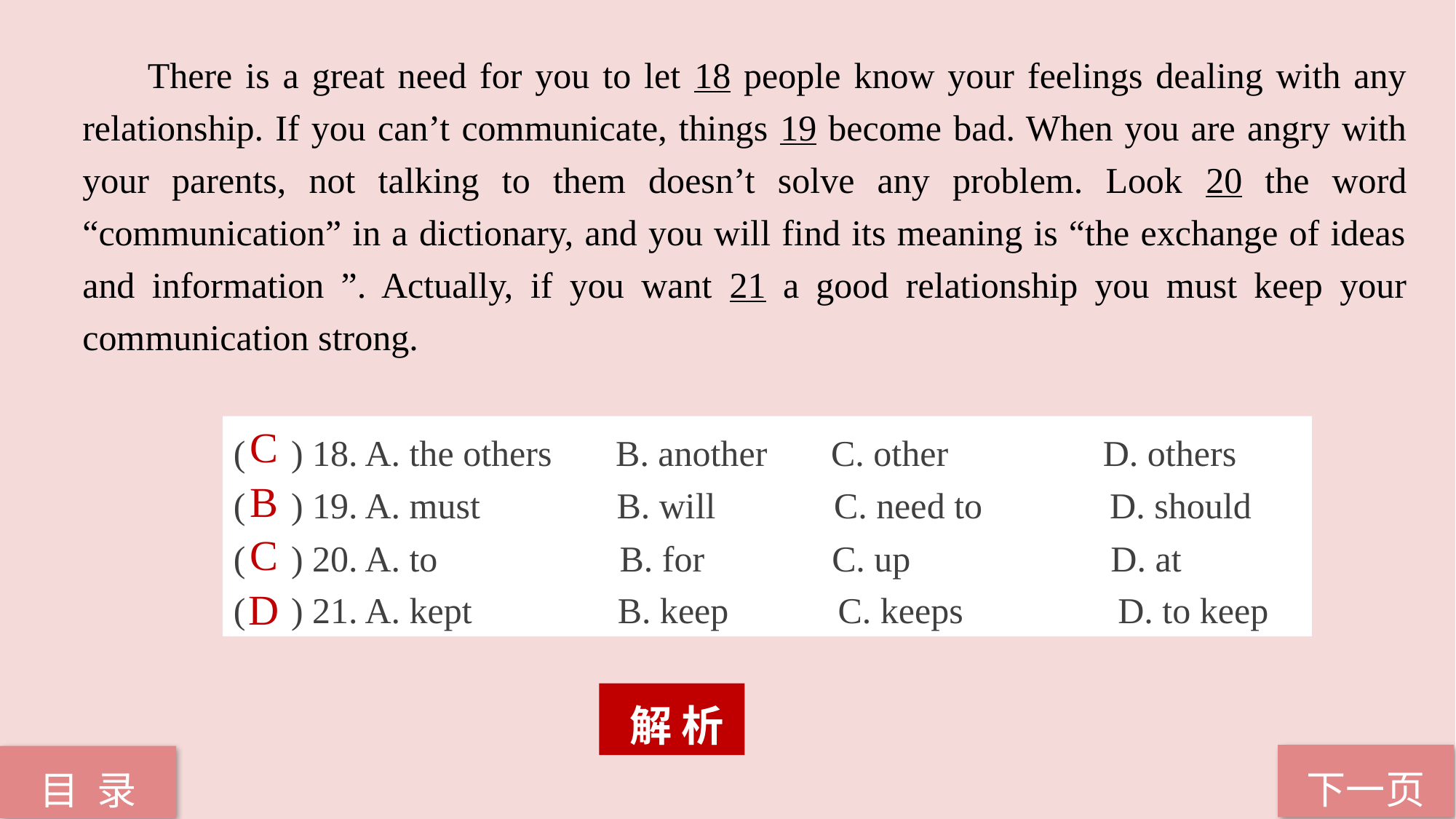

There is a great need for you to let 18 people know your feelings dealing with any relationship. If you can’t communicate, things 19 become bad. When you are angry with your parents, not talking to them doesn’t solve any problem. Look 20 the word “communication” in a dictionary, and you will find its meaning is “the exchange of ideas and information ”. Actually, if you want 21 a good relationship you must keep your communication strong.
C
(     ) 18. A. the others       B. another       C. other                 D. others
(     ) 19. A. must               B. will             C. need to              D. should
(     ) 20. A. to                    B. for              C. up                      D. at
(     ) 21. A. kept                B. keep            C. keeps                 D. to keep
B
C
D
 解 析